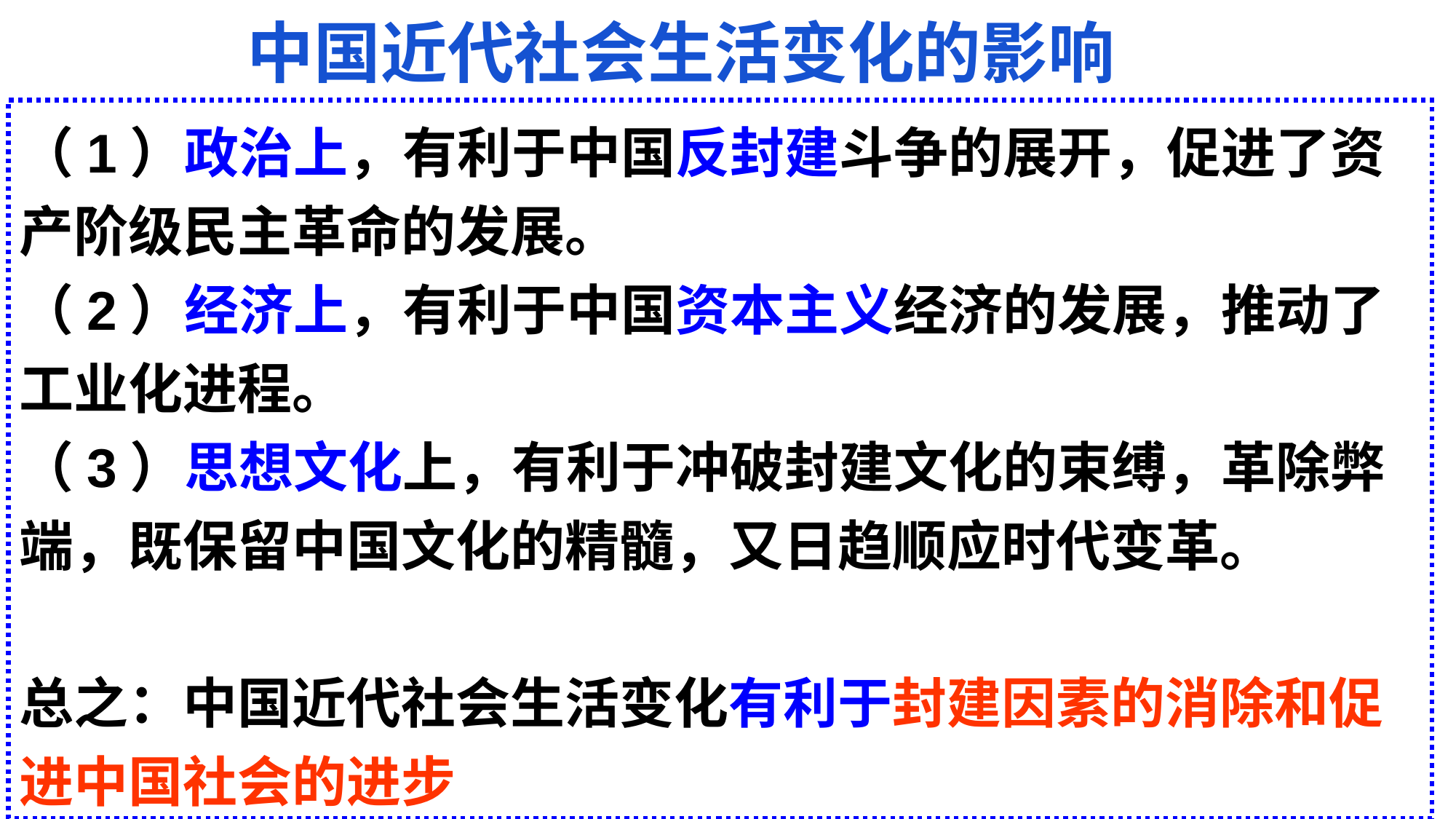

中国近代社会生活变化的影响
（1）政治上，有利于中国反封建斗争的展开，促进了资产阶级民主革命的发展。
（2）经济上，有利于中国资本主义经济的发展，推动了工业化进程。
（3）思想文化上，有利于冲破封建文化的束缚，革除弊端，既保留中国文化的精髓，又日趋顺应时代变革。

总之：中国近代社会生活变化有利于封建因素的消除和促进中国社会的进步